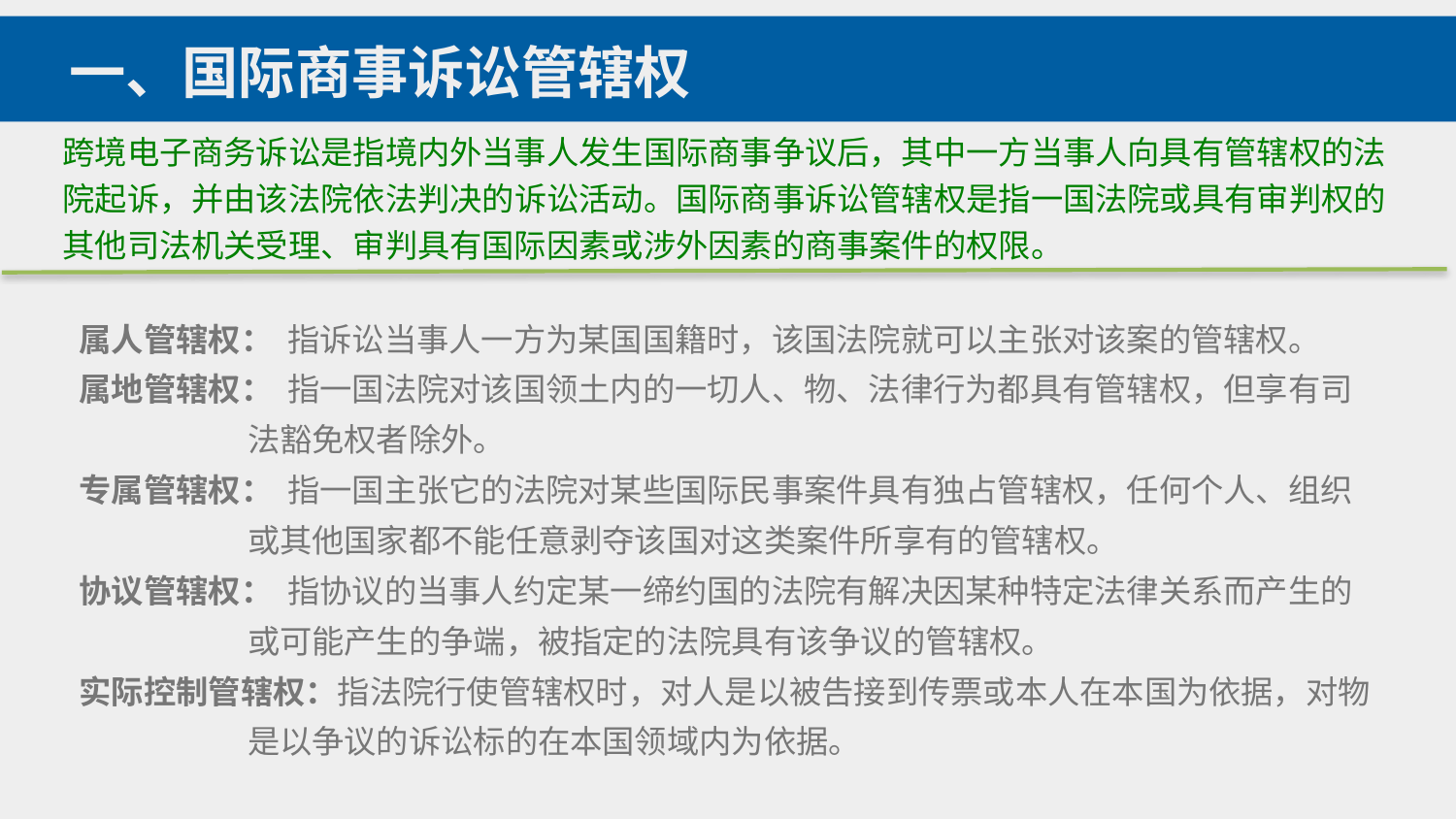

一、国际商事诉讼管辖权
跨境电子商务诉讼是指境内外当事人发生国际商事争议后，其中一方当事人向具有管辖权的法院起诉，并由该法院依法判决的诉讼活动。国际商事诉讼管辖权是指一国法院或具有审判权的其他司法机关受理、审判具有国际因素或涉外因素的商事案件的权限。
属人管辖权：  指诉讼当事人一方为某国国籍时，该国法院就可以主张对该案的管辖权。
属地管辖权：  指一国法院对该国领土内的一切人、物、法律行为都具有管辖权，但享有司
                      法豁免权者除外。
专属管辖权：  指一国主张它的法院对某些国际民事案件具有独占管辖权，任何个人、组织
                      或其他国家都不能任意剥夺该国对这类案件所享有的管辖权。
协议管辖权：  指协议的当事人约定某一缔约国的法院有解决因某种特定法律关系而产生的
                      或可能产生的争端，被指定的法院具有该争议的管辖权。
实际控制管辖权：指法院行使管辖权时，对人是以被告接到传票或本人在本国为依据，对物
                      是以争议的诉讼标的在本国领域内为依据。